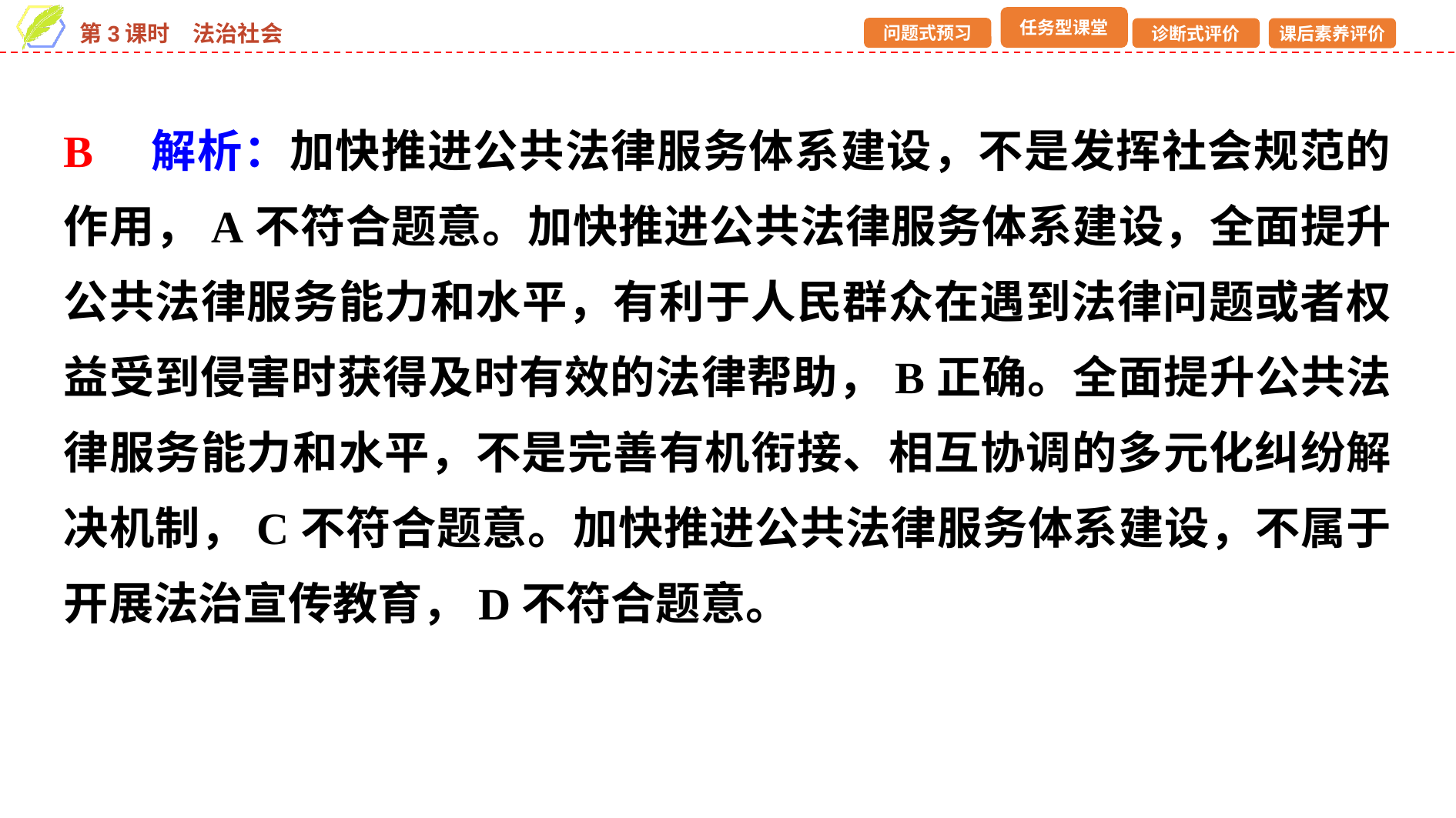

B　解析：加快推进公共法律服务体系建设，不是发挥社会规范的作用，A不符合题意。加快推进公共法律服务体系建设，全面提升公共法律服务能力和水平，有利于人民群众在遇到法律问题或者权益受到侵害时获得及时有效的法律帮助，B正确。全面提升公共法律服务能力和水平，不是完善有机衔接、相互协调的多元化纠纷解决机制，C不符合题意。加快推进公共法律服务体系建设，不属于开展法治宣传教育，D不符合题意。